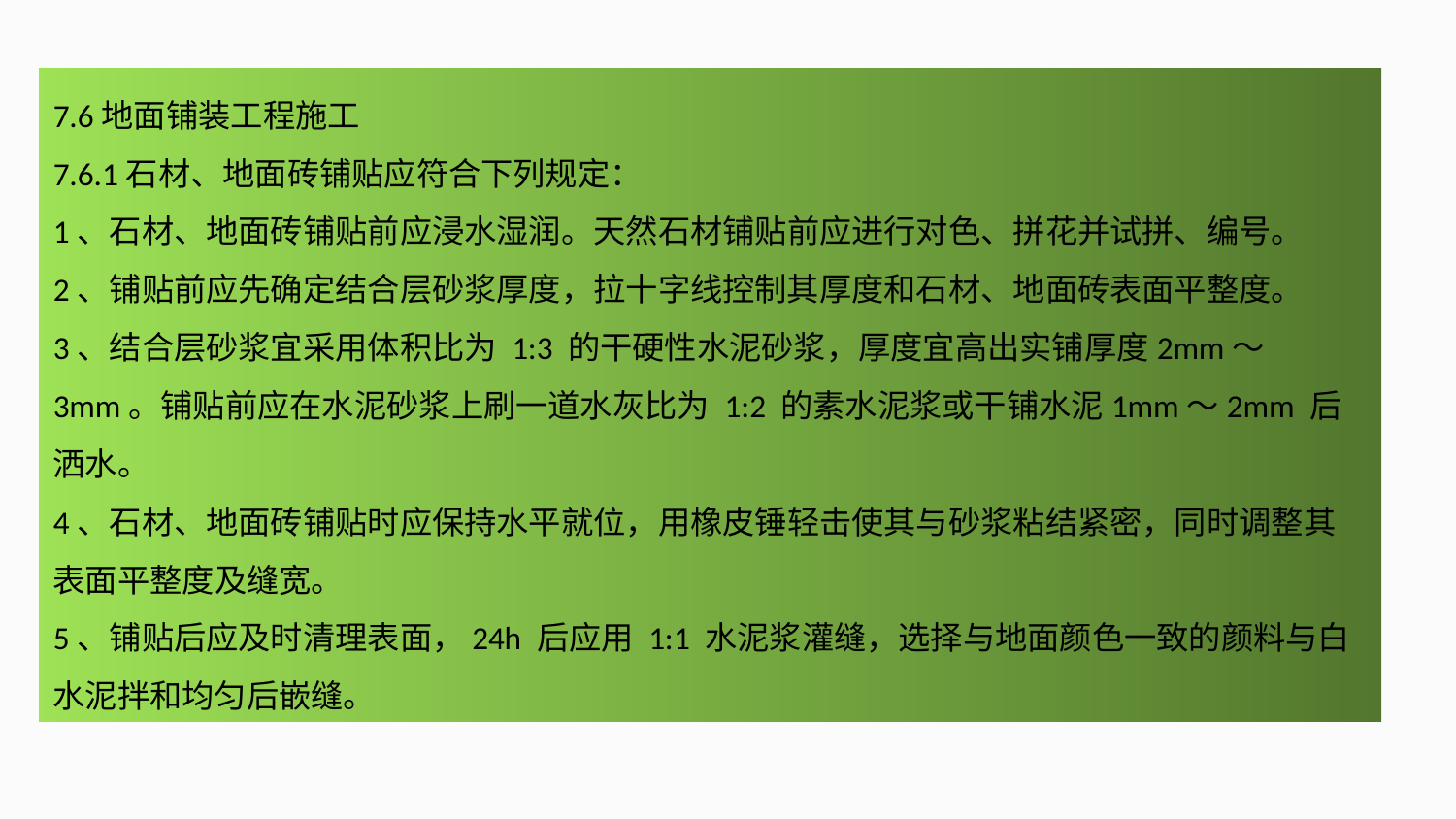

7.6地面铺装工程施工
7.6.1石材、地面砖铺贴应符合下列规定：
1、石材、地面砖铺贴前应浸水湿润。天然石材铺贴前应进行对色、拼花并试拼、编号。
2、铺贴前应先确定结合层砂浆厚度，拉十字线控制其厚度和石材、地面砖表面平整度。
3、结合层砂浆宜采用体积比为 1:3 的干硬性水泥砂浆，厚度宜高出实铺厚度2mm～3mm。铺贴前应在水泥砂浆上刷一道水灰比为 1:2 的素水泥浆或干铺水泥1mm～2mm 后洒水。
4、石材、地面砖铺贴时应保持水平就位，用橡皮锤轻击使其与砂浆粘结紧密，同时调整其表面平整度及缝宽。
5、铺贴后应及时清理表面，24h 后应用 1:1 水泥浆灌缝，选择与地面颜色一致的颜料与白水泥拌和均匀后嵌缝。